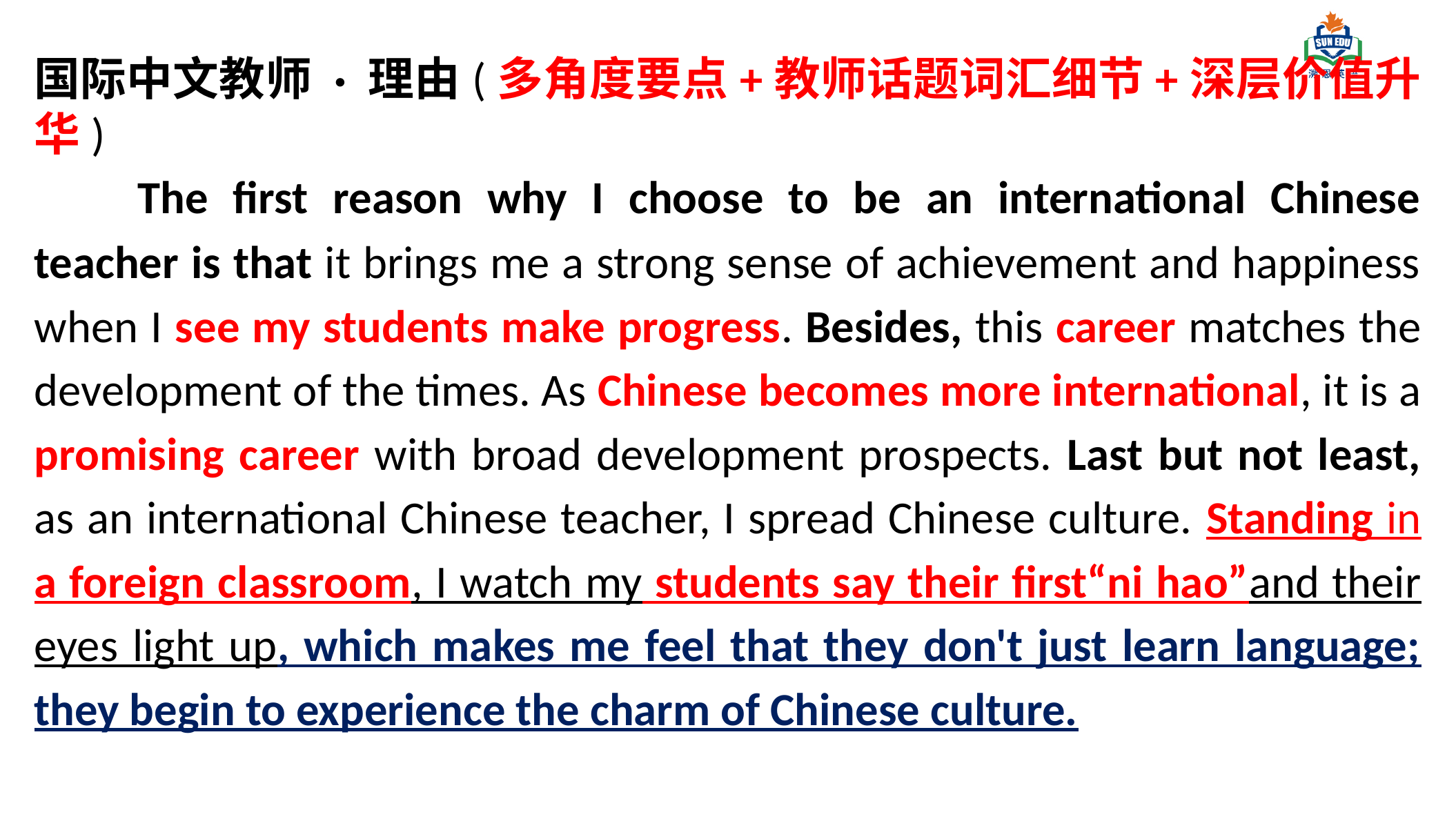

国际中文教师 · 理由(多角度要点+教师话题词汇细节+深层价值升华)
	The first reason why I choose to be an international Chinese teacher is that it brings me a strong sense of achievement and happiness when I see my students make progress. Besides, this career matches the development of the times. As Chinese becomes more international, it is a promising career with broad development prospects. Last but not least, as an international Chinese teacher, I spread Chinese culture. Standing in a foreign classroom, I watch my students say their first“ni hao”and their eyes light up, which makes me feel that they don't just learn language; they begin to experience the charm of Chinese culture.